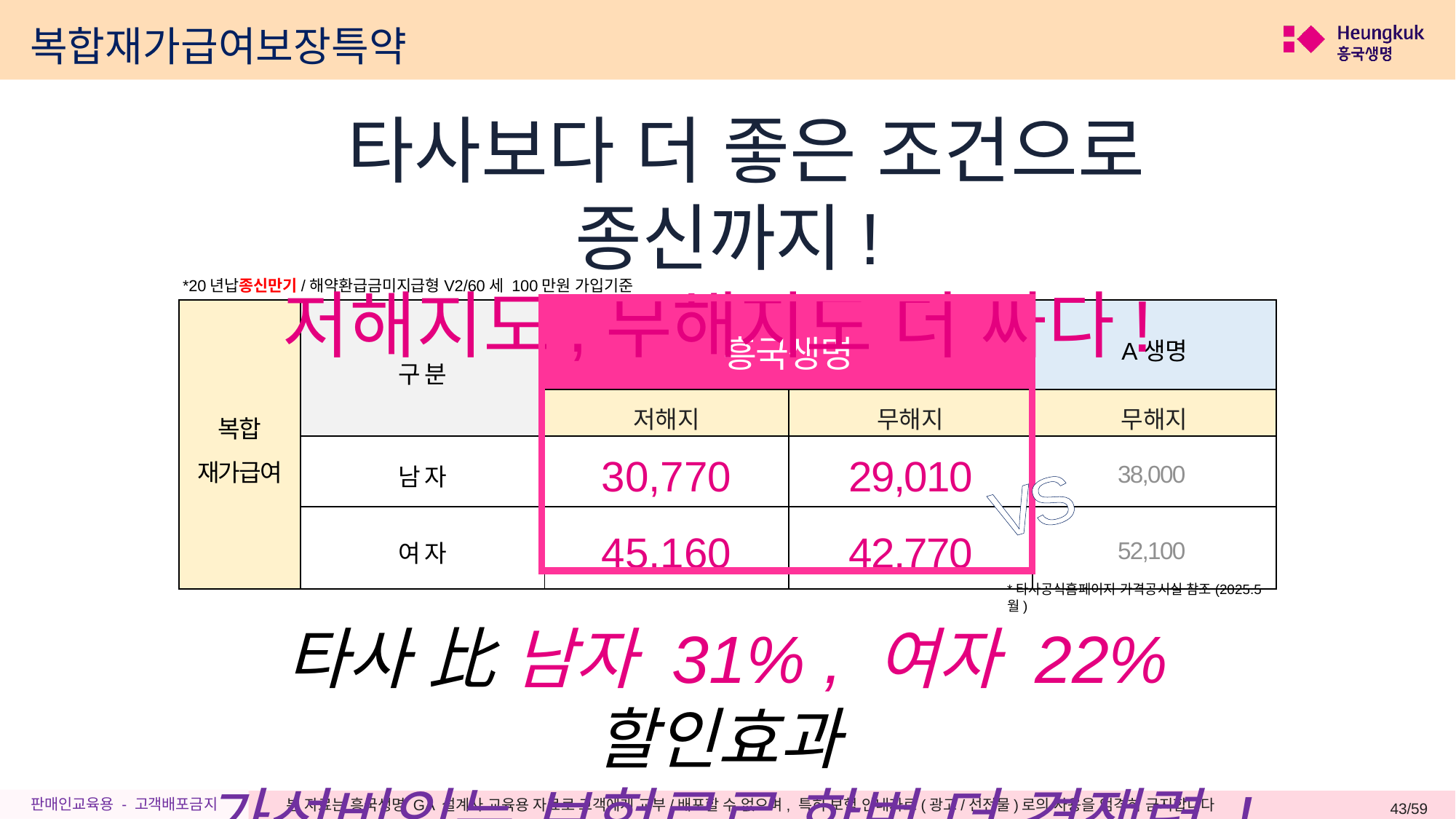

복합재가급여보장특약
 타사보다 더 좋은 조건으로 종신까지!
저해지도,무해지도 더 싸다!
*20년납종신만기/해약환급금미지급형V2/60세 100만원 가입기준

| 복합 재가급여 | 구 분 | 흥국생명 | 흥국생명 | A생명 |
| --- | --- | --- | --- | --- |
|  |  | 저해지 | 무해지 | 무해지 |
|  | 남 자 | 30,770 | 29,010 | 38,000 |
|  | 여 자 | 45,160 | 42,770 | 52,100 |
VS
*타사공식홈페이지 가격공시실 참조(2025.5월)
타사 比 남자 31% , 여자 22% 할인효과
가성비있는 보험료로 한번 더 경쟁력 !
43/59